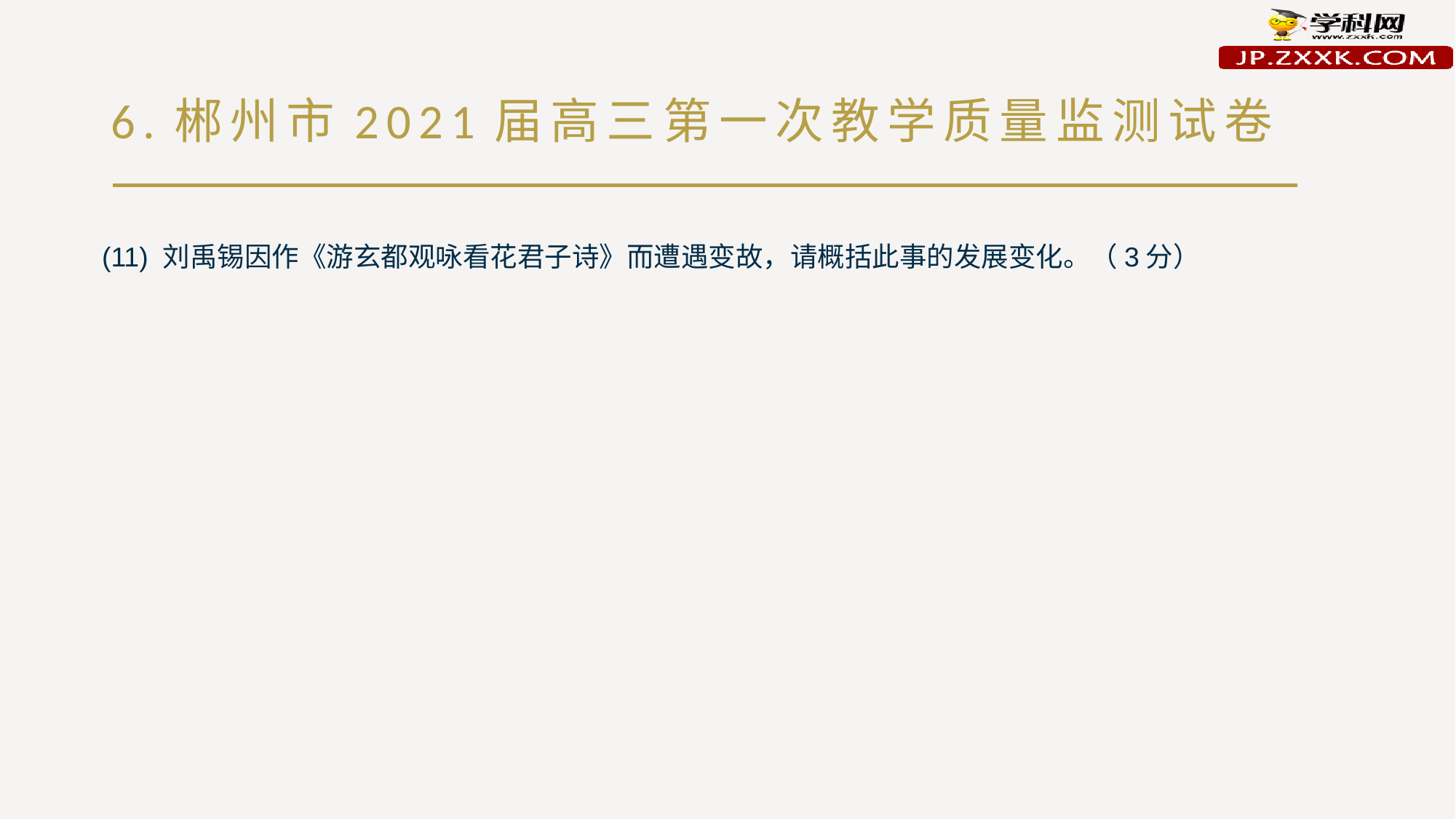

# 6.郴州市2021届高三第一次教学质量监测试卷
(11) 刘禹锡因作《游玄都观咏看花君子诗》而遭遇变故，请概括此事的发展变化。（3分）